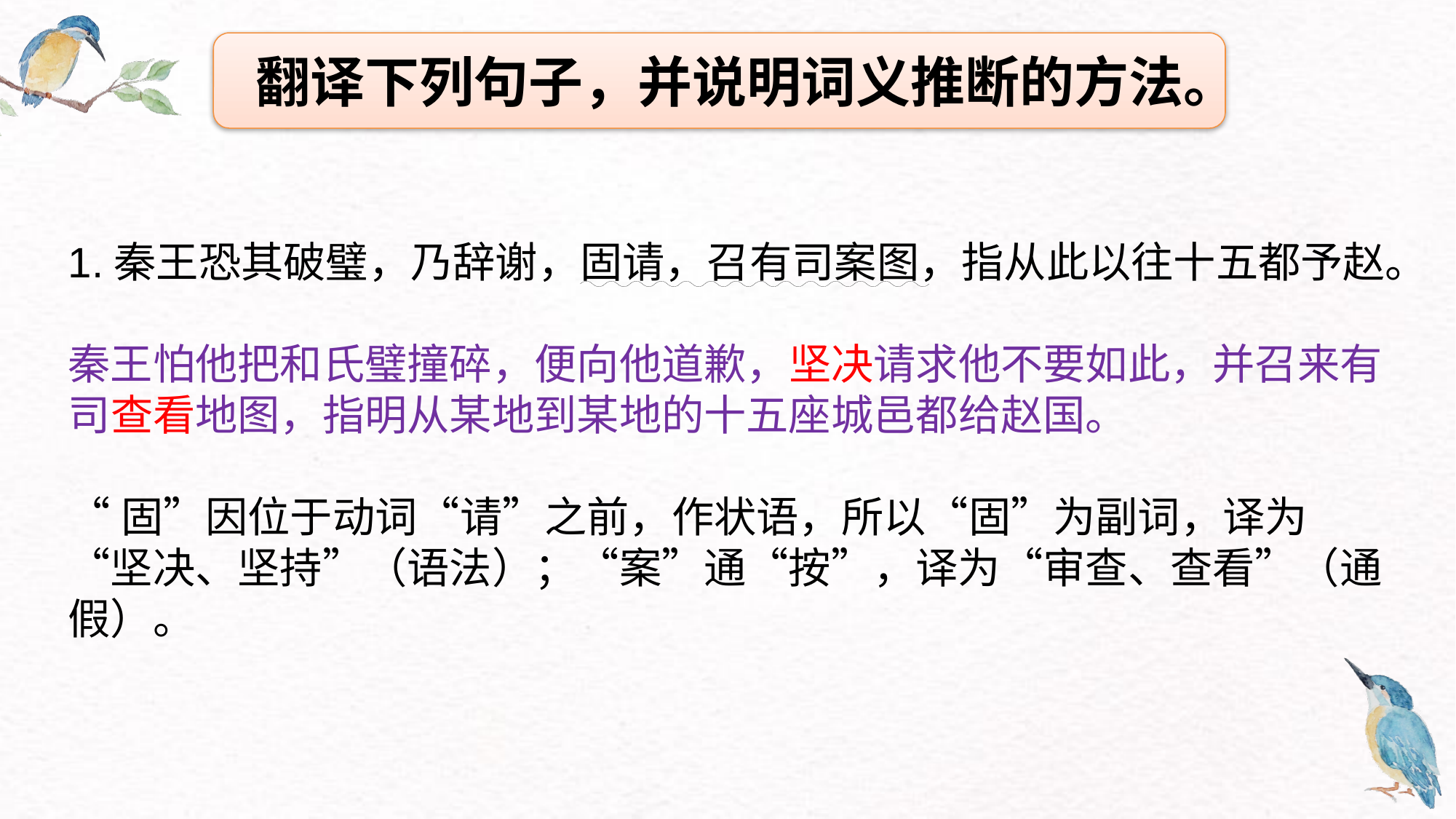

翻译下列句子，并说明词义推断的方法。
1.秦王恐其破璧，乃辞谢，固请，召有司案图，指从此以往十五都予赵。

秦王怕他把和氏璧撞碎，便向他道歉，坚决请求他不要如此，并召来有司查看地图，指明从某地到某地的十五座城邑都给赵国。

“固”因位于动词“请”之前，作状语，所以“固”为副词，译为“坚决、坚持”（语法）；“案”通“按”，译为“审查、查看”（通假）。